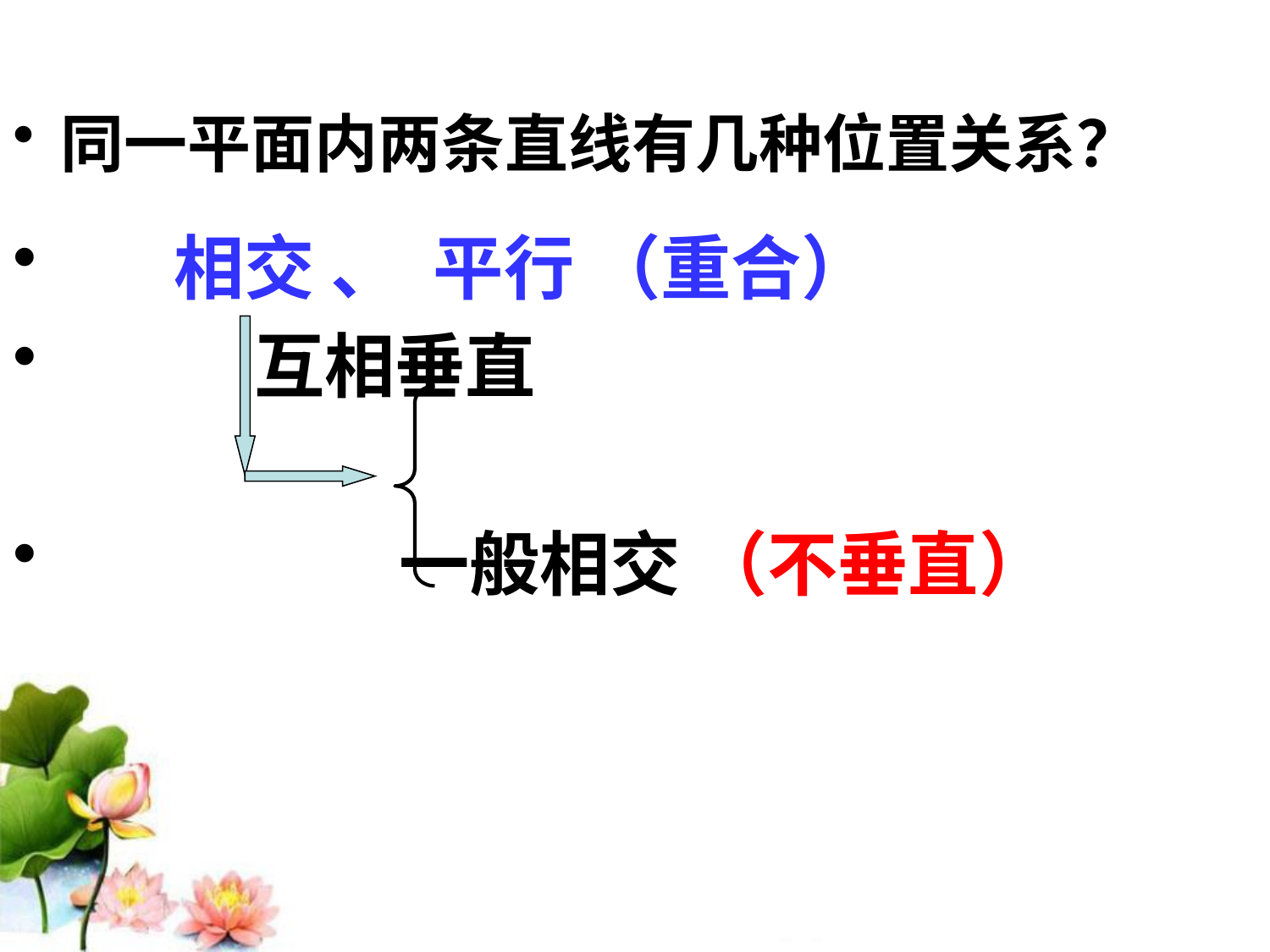

同一平面内两条直线有几种位置关系？

      相交 、  平行 （重合）
           互相垂直

                    一般相交 （不垂直）